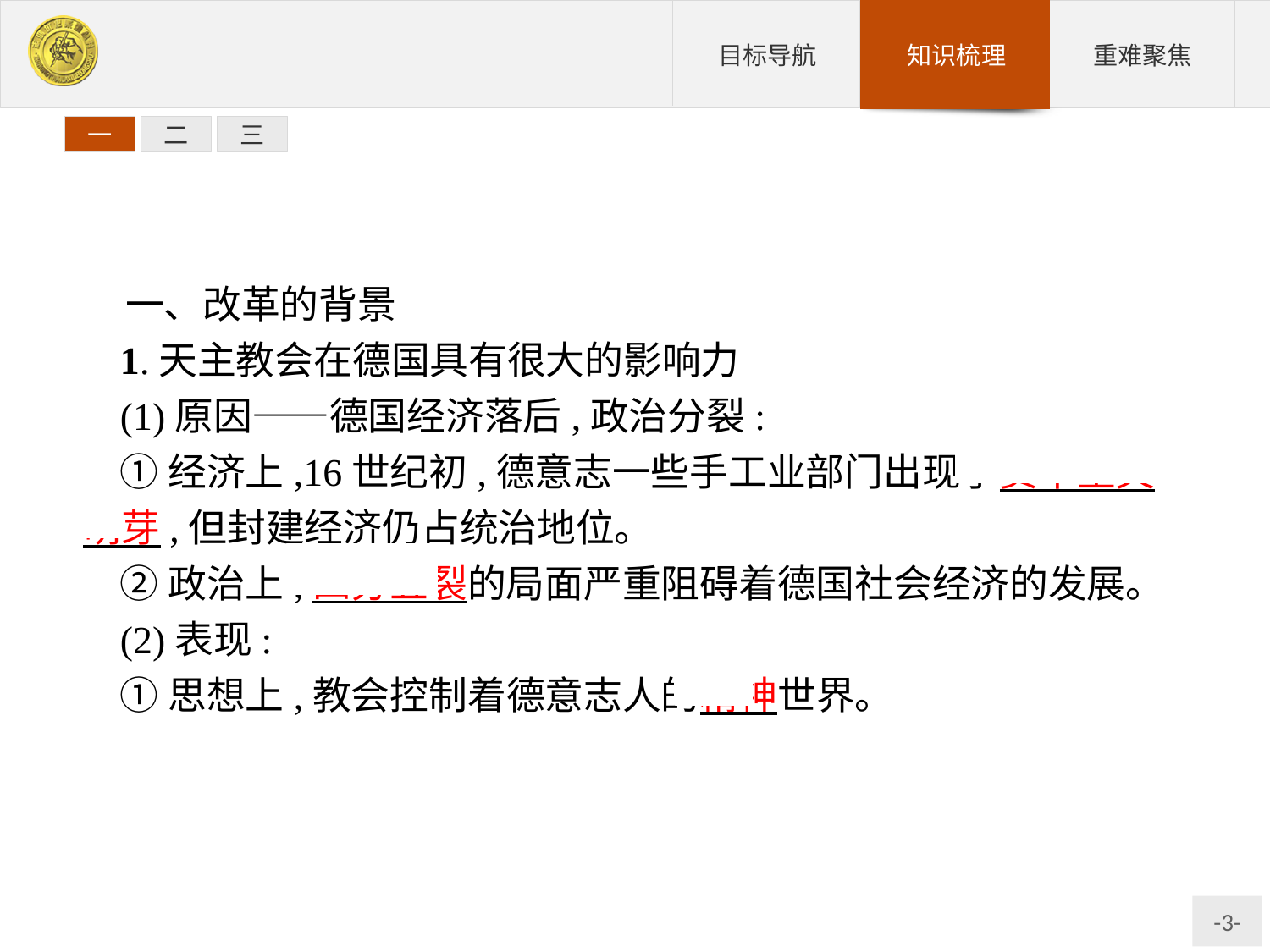

一
二
三
一、改革的背景
1.天主教会在德国具有很大的影响力
(1)原因——德国经济落后,政治分裂:
①经济上,16世纪初,德意志一些手工业部门出现了资本主义萌芽,但封建经济仍占统治地位。
②政治上,四分五裂的局面严重阻碍着德国社会经济的发展。
(2)表现:
①思想上,教会控制着德意志人的精神世界。